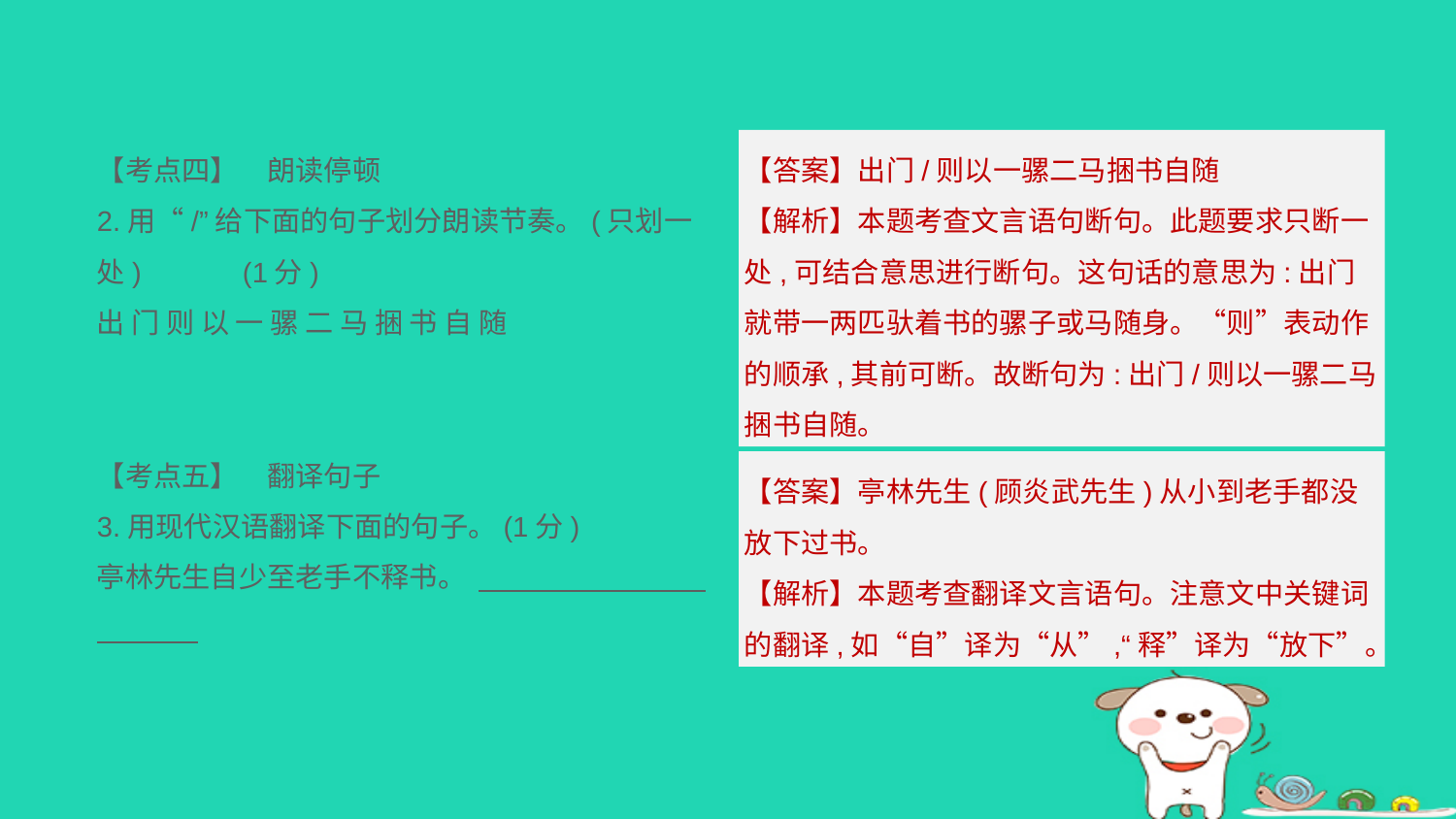

【考点四】　朗读停顿
2.用“/”给下面的句子划分朗读节奏。(只划一处)	(1分)
出 门 则 以 一 骡 二 马 捆 书 自 随

【考点五】　翻译句子
3.用现代汉语翻译下面的句子。(1分)
亭林先生自少至老手不释书。
【答案】出门/则以一骡二马捆书自随
【解析】本题考查文言语句断句。此题要求只断一处,可结合意思进行断句。这句话的意思为:出门就带一两匹驮着书的骡子或马随身。“则”表动作的顺承,其前可断。故断句为:出门/则以一骡二马捆书自随。
【答案】亭林先生(顾炎武先生)从小到老手都没放下过书。
【解析】本题考查翻译文言语句。注意文中关键词的翻译,如“自”译为“从”,“释”译为“放下”。